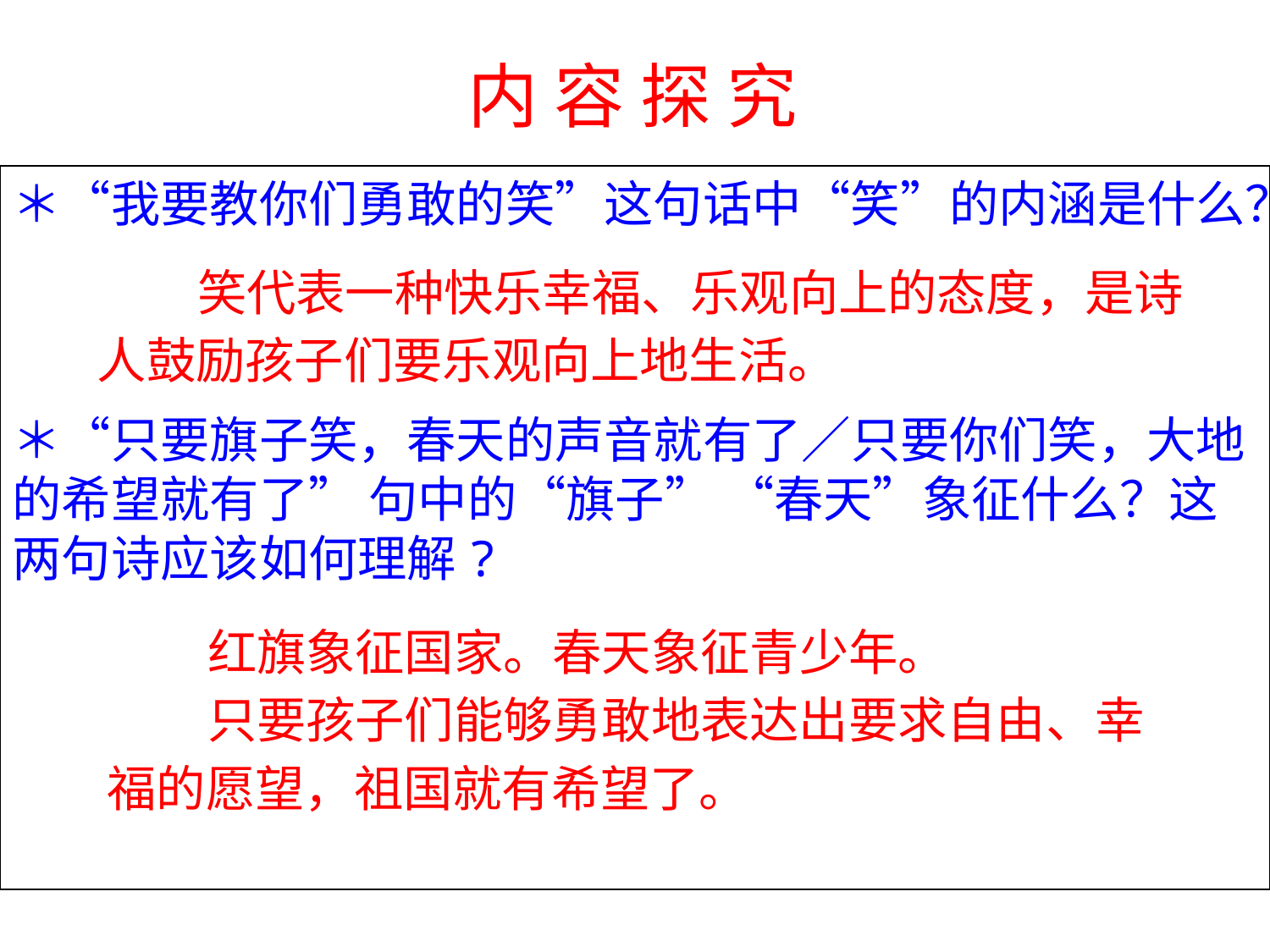

内 容 探 究
＊“我要教你们勇敢的笑”这句话中“笑”的内涵是什么？

＊“只要旗子笑，春天的声音就有了／只要你们笑，大地的希望就有了” 句中的“旗子” “春天”象征什么？这两句诗应该如何理解?

        笑代表一种快乐幸福、乐观向上的态度，是诗人鼓励孩子们要乐观向上地生活。
        红旗象征国家。春天象征青少年。
        只要孩子们能够勇敢地表达出要求自由、幸
福的愿望，祖国就有希望了。